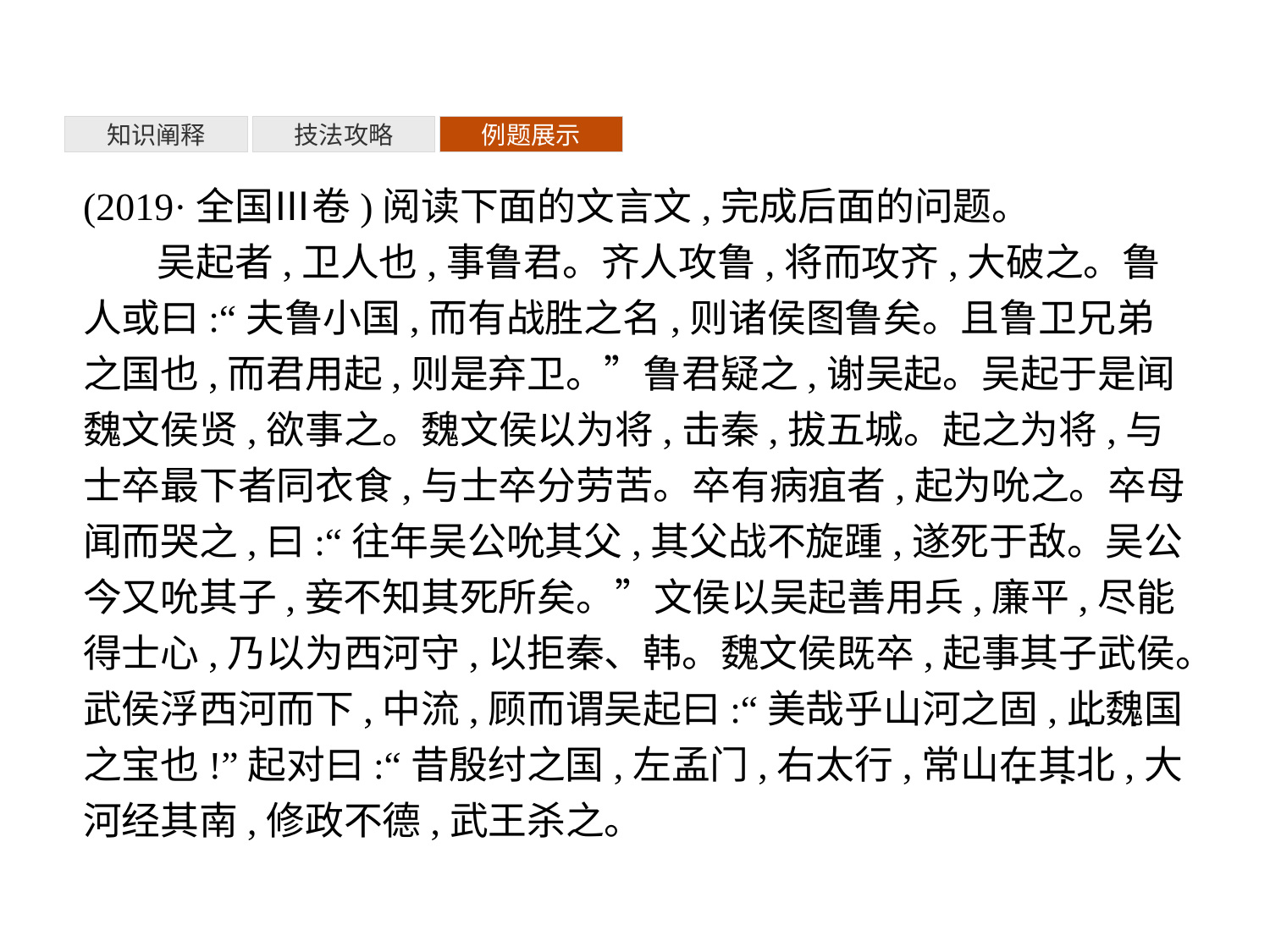

知识阐释
技法攻略
例题展示
(2019·全国Ⅲ卷)阅读下面的文言文,完成后面的问题。
吴起者,卫人也,事鲁君。齐人攻鲁,将而攻齐,大破之。鲁人或曰:“夫鲁小国,而有战胜之名,则诸侯图鲁矣。且鲁卫兄弟之国也,而君用起,则是弃卫。”鲁君疑之,谢吴起。吴起于是闻魏文侯贤,欲事之。魏文侯以为将,击秦,拔五城。起之为将,与士卒最下者同衣食,与士卒分劳苦。卒有病疽者,起为吮之。卒母闻而哭之,曰:“往年吴公吮其父,其父战不旋踵,遂死于敌。吴公今又吮其子,妾不知其死所矣。”文侯以吴起善用兵,廉平,尽能得士心,乃以为西河守,以拒秦、韩。魏文侯既卒,起事其子武侯。武侯浮西河而下,中流,顾而谓吴起曰:“美哉乎山河之固,此魏国之宝也!”起对曰:“昔殷纣之国,左孟门,右太行,常山在其北,大河经其南,修政不德,武王杀之。
·    ·
·    ·